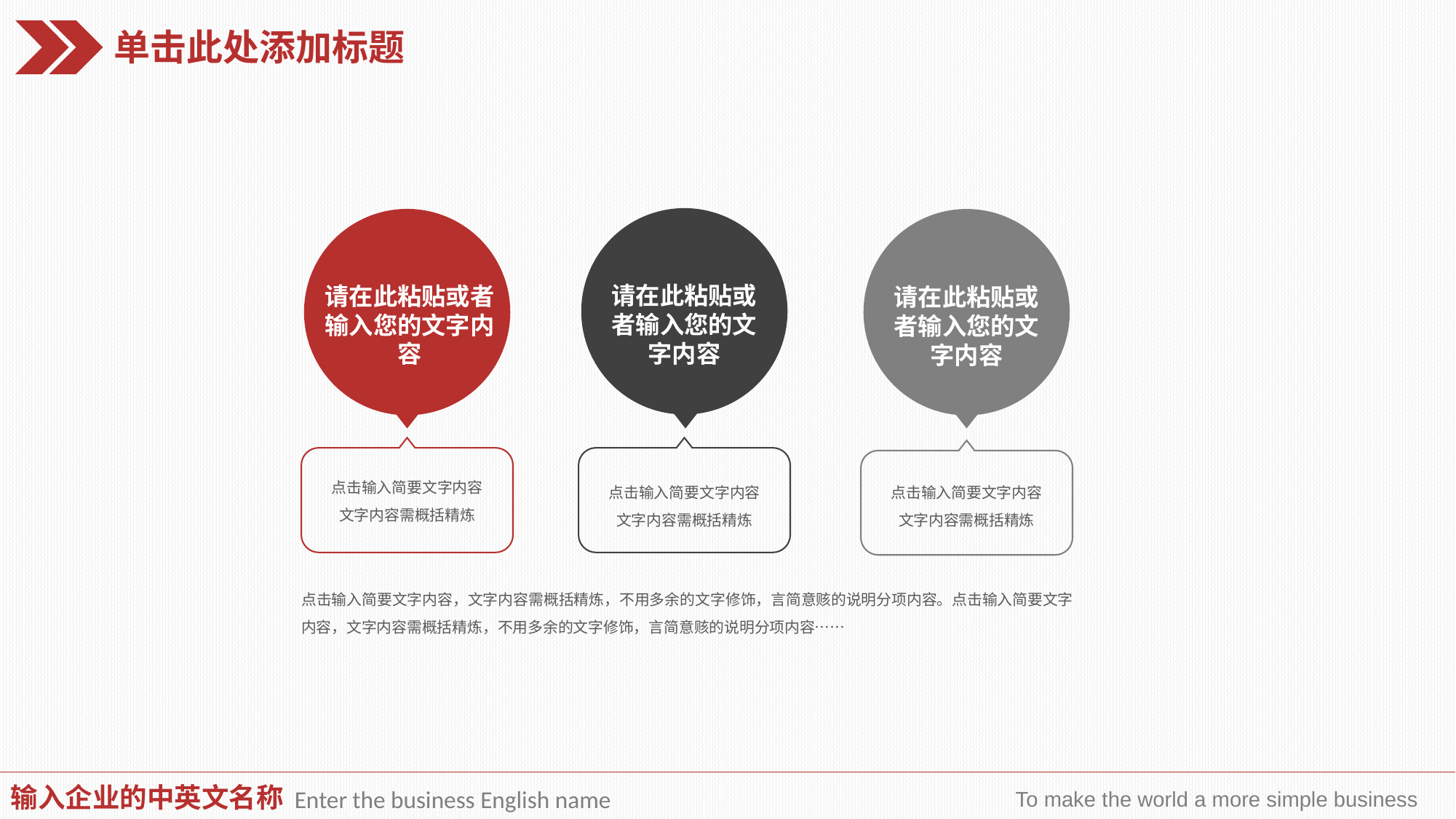

单击此处添加标题

请在此粘贴或者输入您的文字内容

请在此粘贴或者输入您的文字内容

请在此粘贴或者输入您的文字内容

点击输入简要文字内容
文字内容需概括精炼
点击输入简要文字内容
文字内容需概括精炼
点击输入简要文字内容
文字内容需概括精炼
点击输入简要文字内容，文字内容需概括精炼，不用多余的文字修饰，言简意赅的说明分项内容。点击输入简要文字内容，文字内容需概括精炼，不用多余的文字修饰，言简意赅的说明分项内容……
输入企业的中英文名称
Enter the business English name
To make the world a more simple business